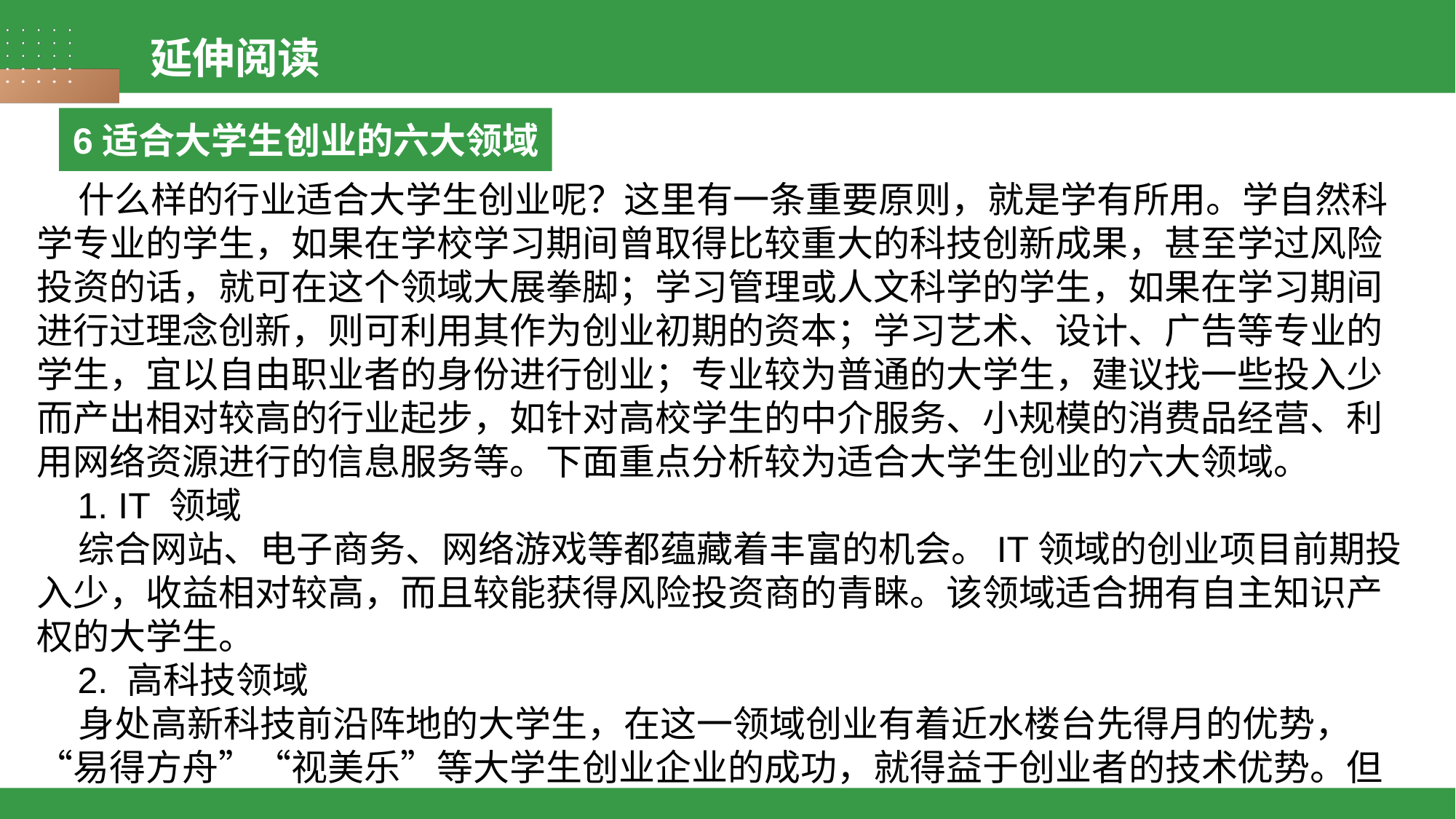

延伸阅读
6适合大学生创业的六大领域
    什么样的行业适合大学生创业呢？这里有一条重要原则，就是学有所用。学自然科学专业的学生，如果在学校学习期间曾取得比较重大的科技创新成果，甚至学过风险投资的话，就可在这个领域大展拳脚；学习管理或人文科学的学生，如果在学习期间进行过理念创新，则可利用其作为创业初期的资本；学习艺术、设计、广告等专业的学生，宜以自由职业者的身份进行创业；专业较为普通的大学生，建议找一些投入少而产出相对较高的行业起步，如针对高校学生的中介服务、小规模的消费品经营、利用网络资源进行的信息服务等。下面重点分析较为适合大学生创业的六大领域。
    1. IT 领域
    综合网站、电子商务、网络游戏等都蕴藏着丰富的机会。IT领域的创业项目前期投入少，收益相对较高，而且较能获得风险投资商的青睐。该领域适合拥有自主知识产权的大学生。
    2. 高科技领域
    身处高新科技前沿阵地的大学生，在这一领域创业有着近水楼台先得月的优势，“易得方舟”“视美乐”等大学生创业企业的成功，就得益于创业者的技术优势。但